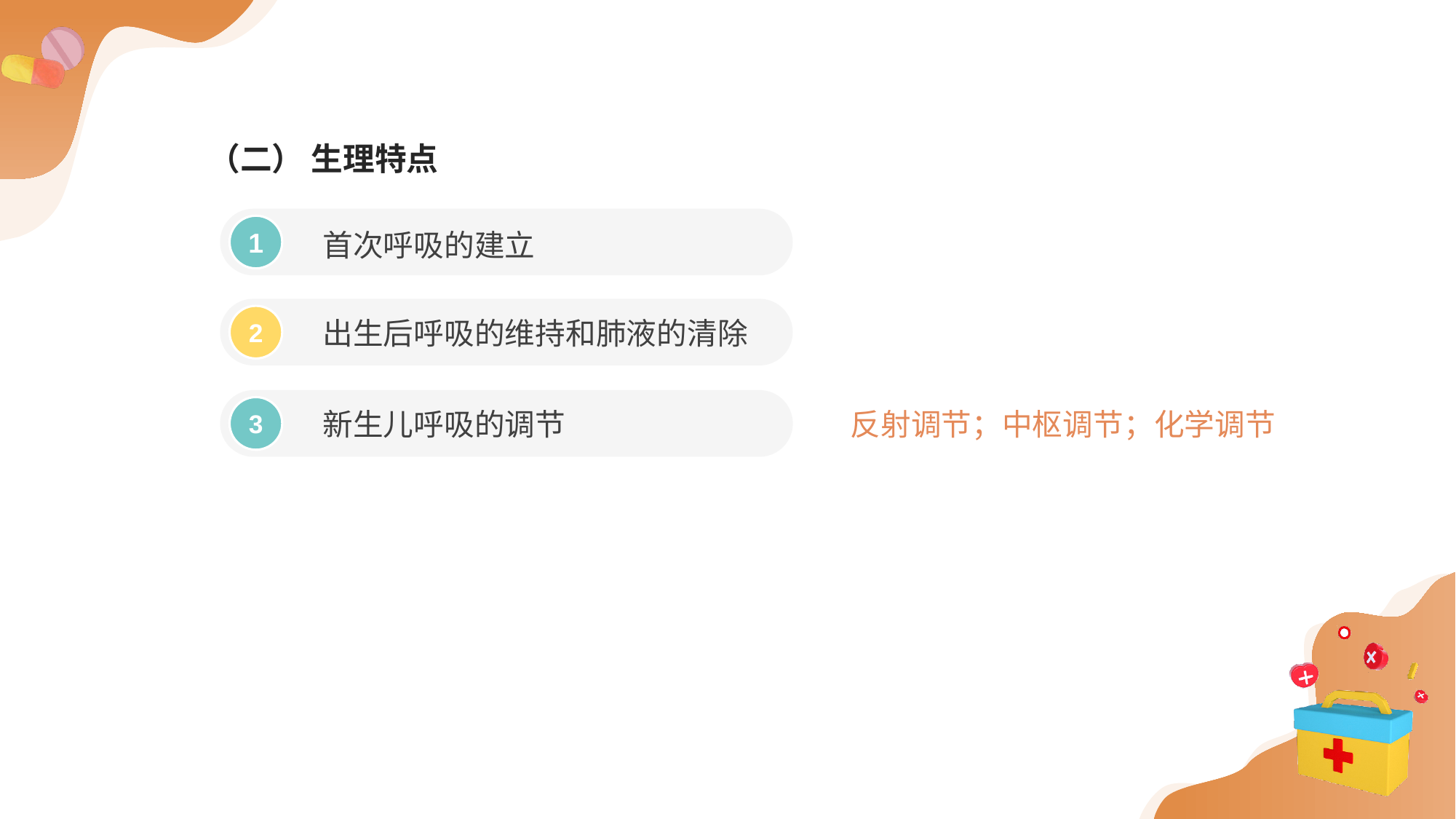

（二） 生理特点
首次呼吸的建立

1
出生后呼吸的维持和肺液的清除

2
新生儿呼吸的调节
反射调节；中枢调节；化学调节

3